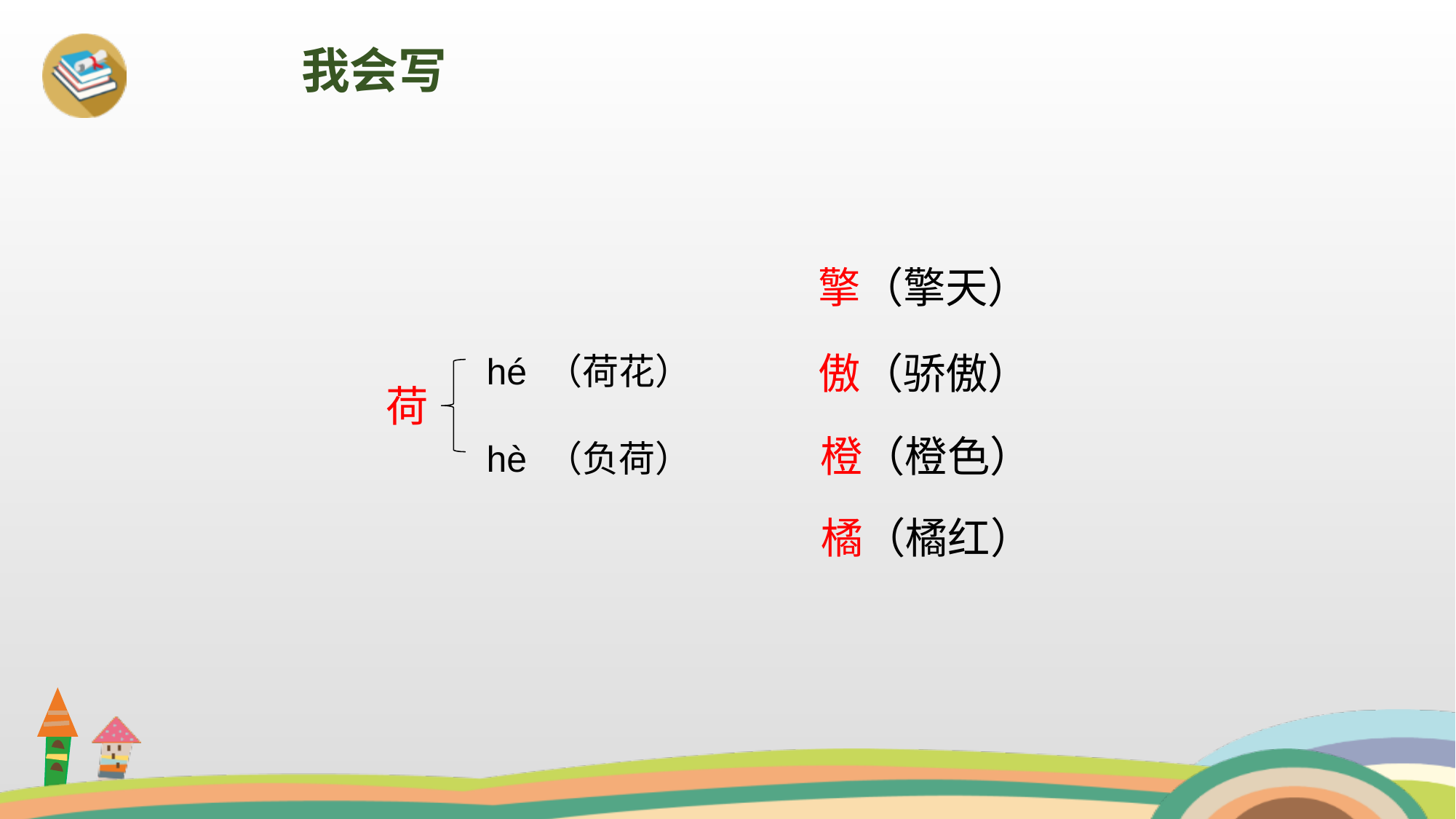

我会写
擎（擎天）
 hé （荷花）
 hè （负荷）
傲（骄傲）

荷
橙（橙色）
橘（橘红）